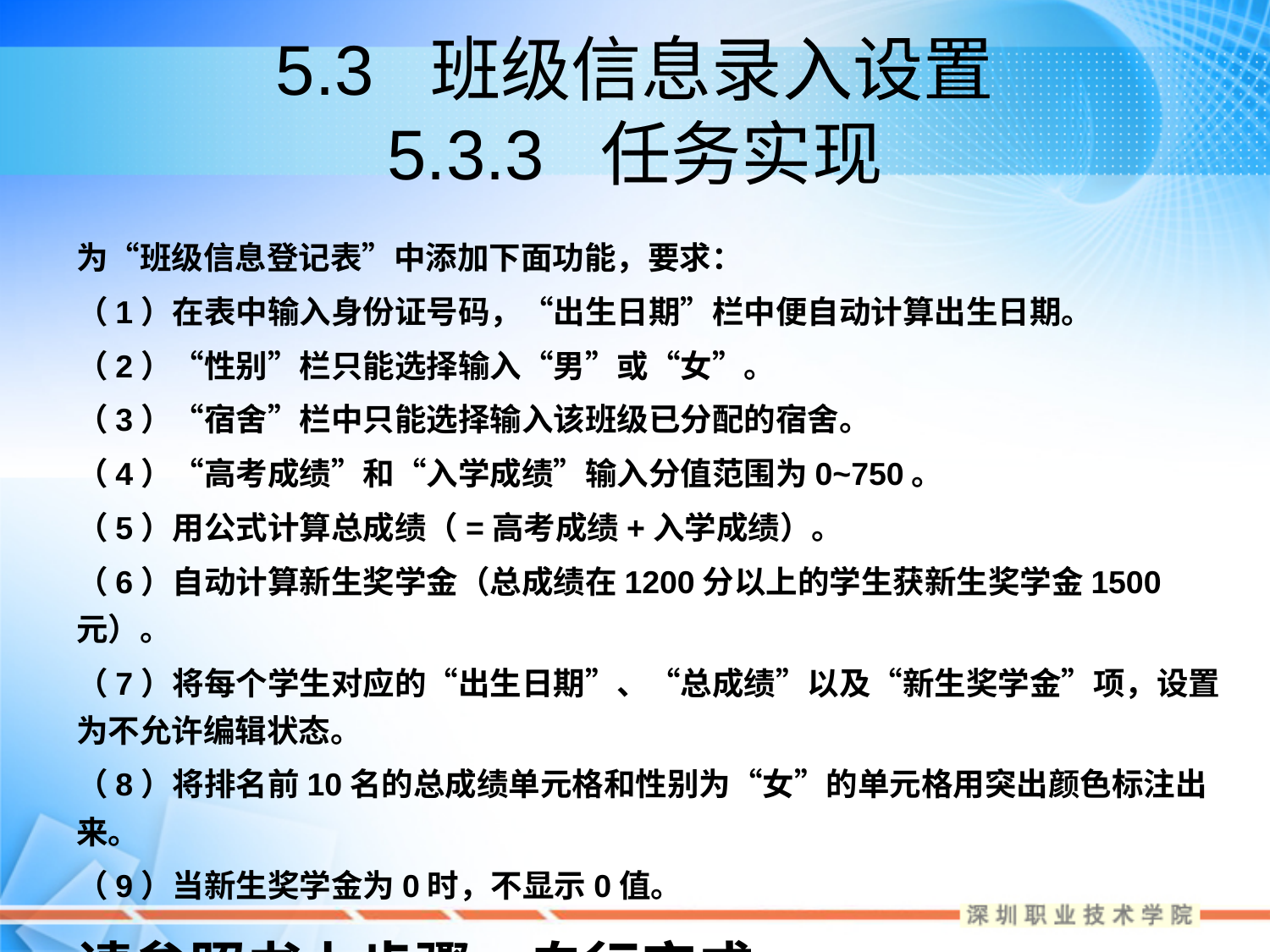

# 5.3  班级信息录入设置 5.3.3  任务实现

为“班级信息登记表”中添加下面功能，要求：
（1）在表中输入身份证号码，“出生日期”栏中便自动计算出生日期。
（2）“性别”栏只能选择输入“男”或“女”。
（3）“宿舍”栏中只能选择输入该班级已分配的宿舍。
（4）“高考成绩”和“入学成绩”输入分值范围为0~750。
（5）用公式计算总成绩（=高考成绩+入学成绩）。
（6）自动计算新生奖学金（总成绩在1200分以上的学生获新生奖学金1500元）。
（7）将每个学生对应的“出生日期”、“总成绩”以及“新生奖学金”项，设置为不允许编辑状态。
（8）将排名前10名的总成绩单元格和性别为“女”的单元格用突出颜色标注出来。
（9）当新生奖学金为0时，不显示0值。
请参照书上步骤，自行完成